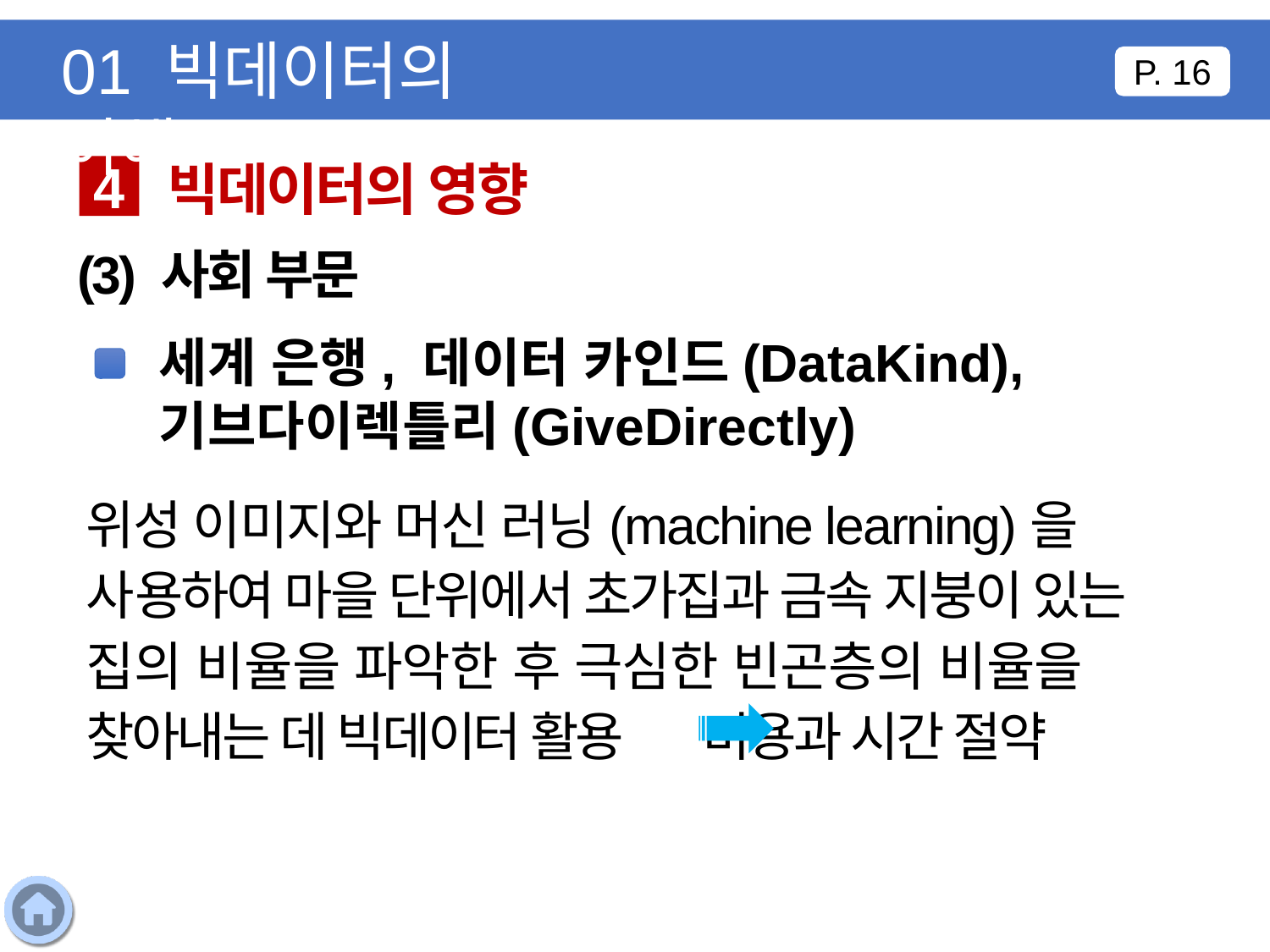

01 빅데이터의 이해
P. 16
빅데이터의 영향
4
(3) 사회 부문
세계 은행, 데이터 카인드(DataKind),
기브다이렉틀리(GiveDirectly)

위성 이미지와 머신 러닝(machine learning)을 사용하여 마을 단위에서 초가집과 금속 지붕이 있는 집의 비율을 파악한 후 극심한 빈곤층의 비율을 찾아내는 데 빅데이터 활용       비용과 시간 절약